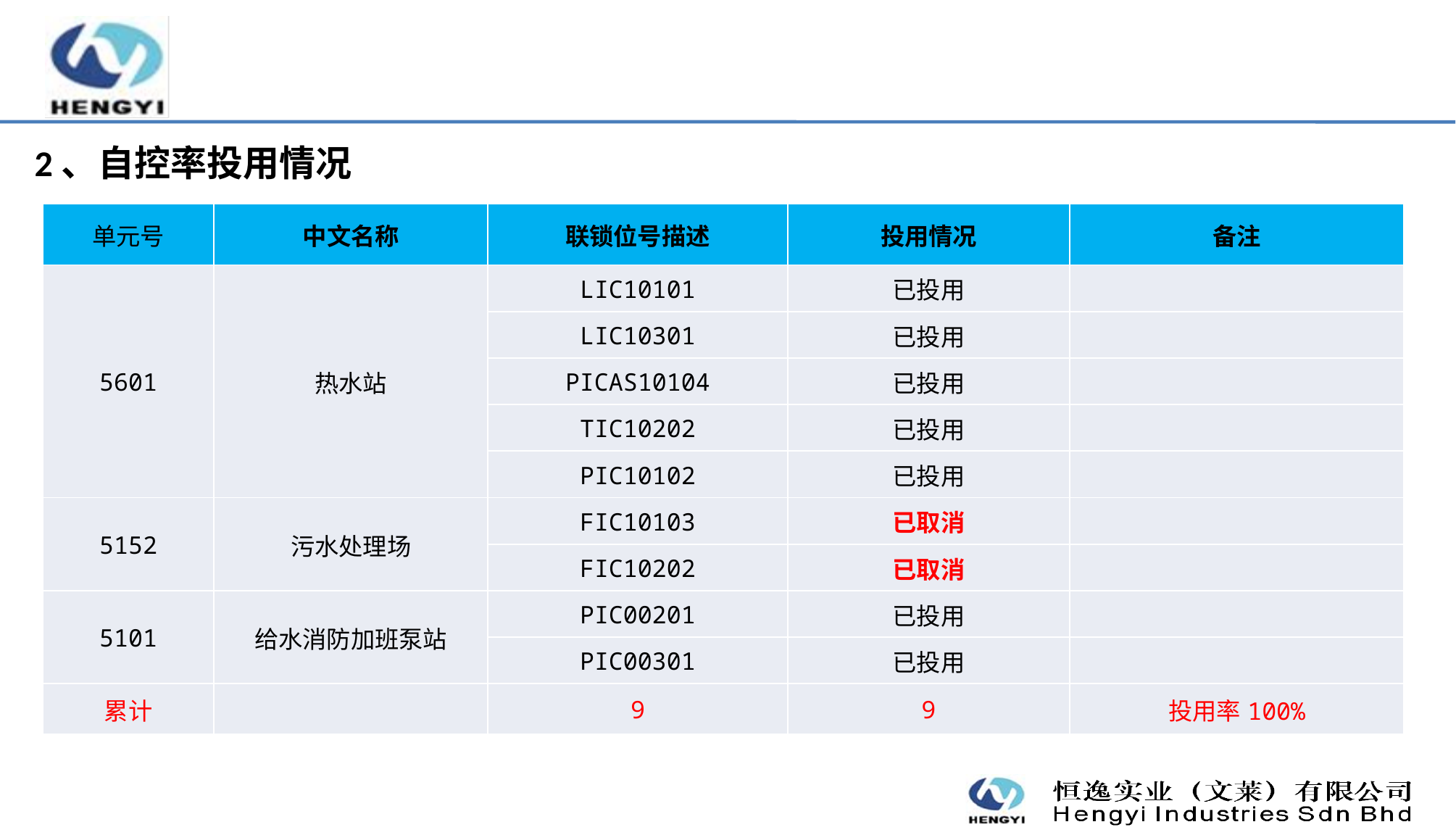

2、自控率投用情况
| 单元号 | 中文名称 | 联锁位号描述 | 投用情况 | 备注 |
| --- | --- | --- | --- | --- |
| 5601 | 热水站 | LIC10101 | 已投用 |  |
|  |  | LIC10301 | 已投用 |  |
|  |  | PICAS10104 | 已投用 |  |
|  |  | TIC10202 | 已投用 |  |
|  |  | PIC10102 | 已投用 |  |
| 5152 | 污水处理场 | FIC10103 | 已取消 |  |
|  |  | FIC10202 | 已取消 |  |
| 5101 | 给水消防加班泵站 | PIC00201 | 已投用 |  |
|  |  | PIC00301 | 已投用 |  |
| 累计 |  | 9 | 9 | 投用率100% |